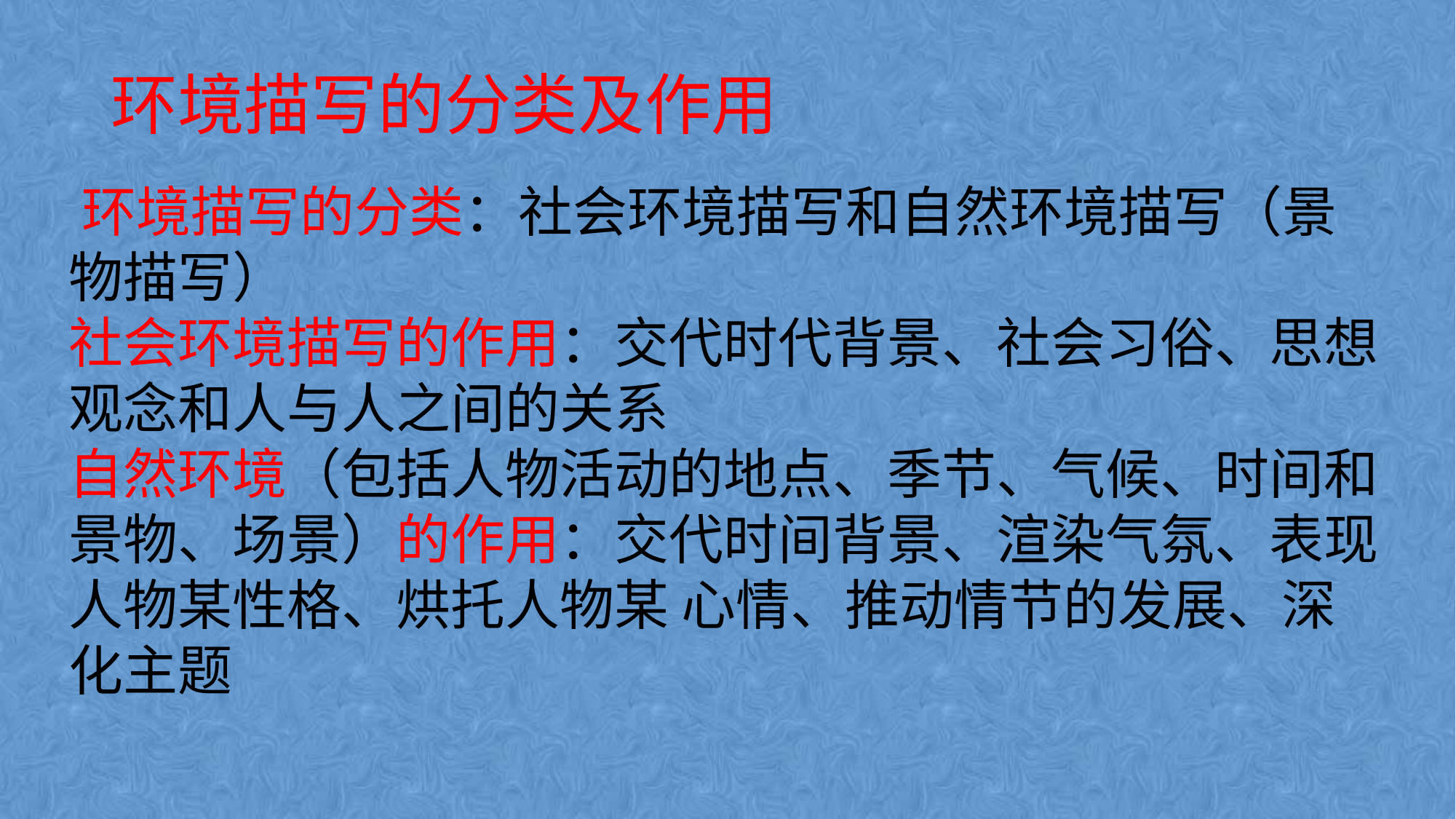

# 环境描写的分类及作用
 环境描写的分类：社会环境描写和自然环境描写（景物描写）
社会环境描写的作用：交代时代背景、社会习俗、思想观念和人与人之间的关系
自然环境（包括人物活动的地点、季节、气候、时间和景物、场景）的作用：交代时间背景、渲染气氛、表现人物某性格、烘托人物某 心情、推动情节的发展、深化主题